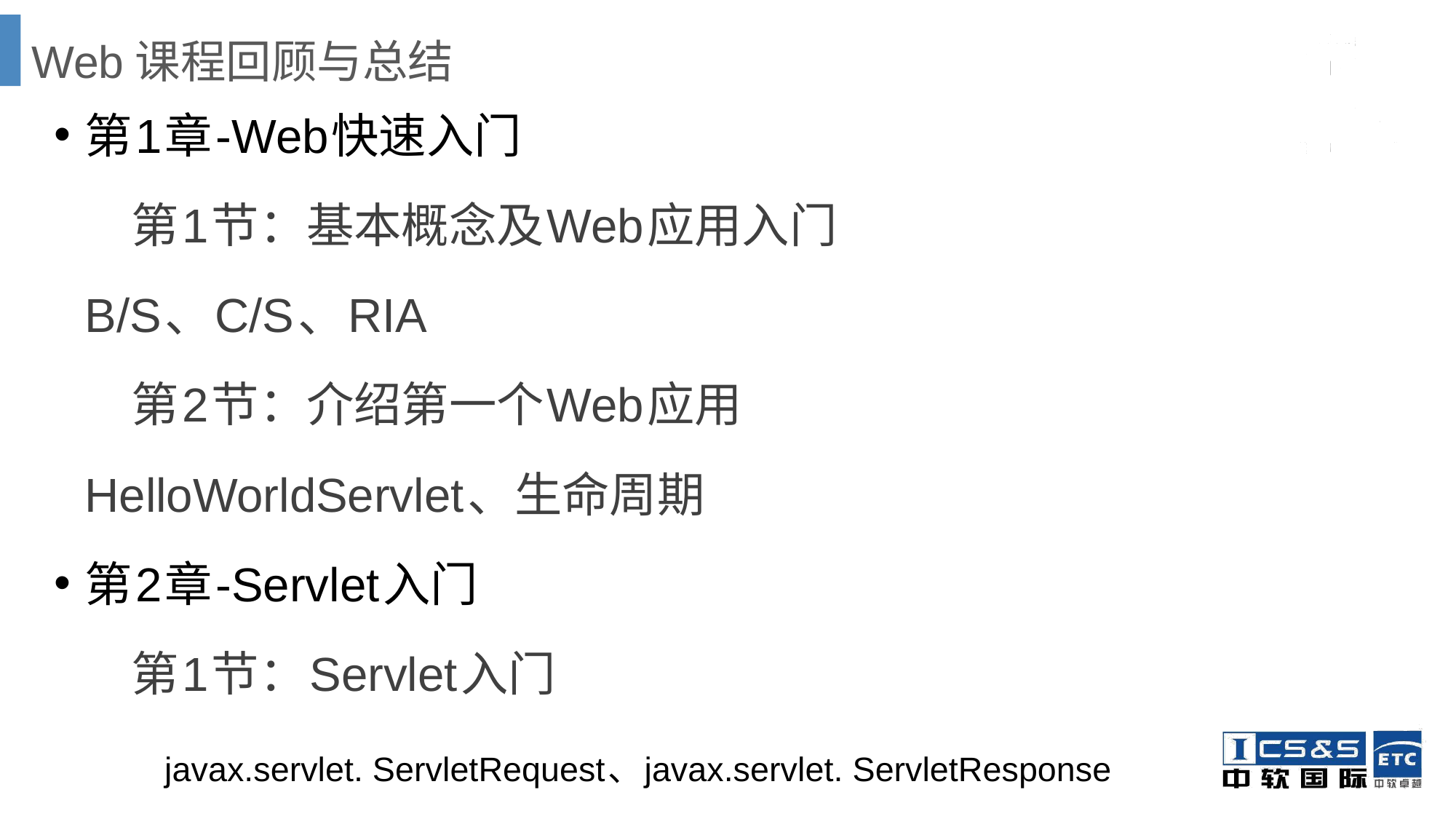

# Web课程回顾与总结
第1章-Web快速入门
       第1节：基本概念及Web应用入门
				B/S、C/S、RIA
       第2节：介绍第一个Web应用
				HelloWorldServlet、生命周期
第2章-Servlet入门
       第1节：Servlet入门
	      javax.servlet. ServletRequest、javax.servlet. ServletResponse